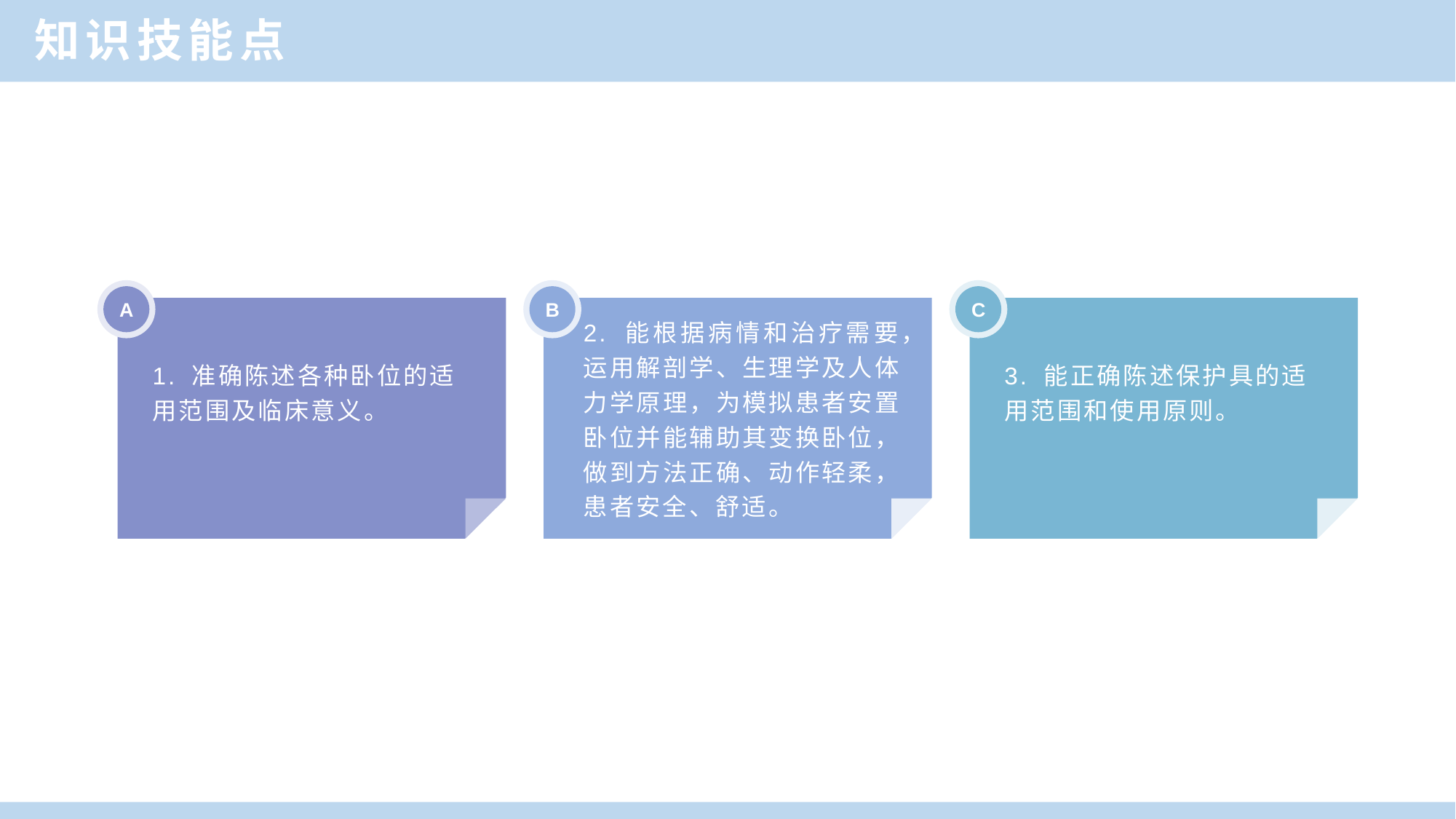

知识技能点

A
B
C

2. 能根据病情和治疗需要，运用解剖学、生理学及人体力学原理，为模拟患者安置卧位并能辅助其变换卧位，做到方法正确、动作轻柔，患者安全、舒适。
1. 准确陈述各种卧位的适用范围及临床意义。
3. 能正确陈述保护具的适用范围和使用原则。